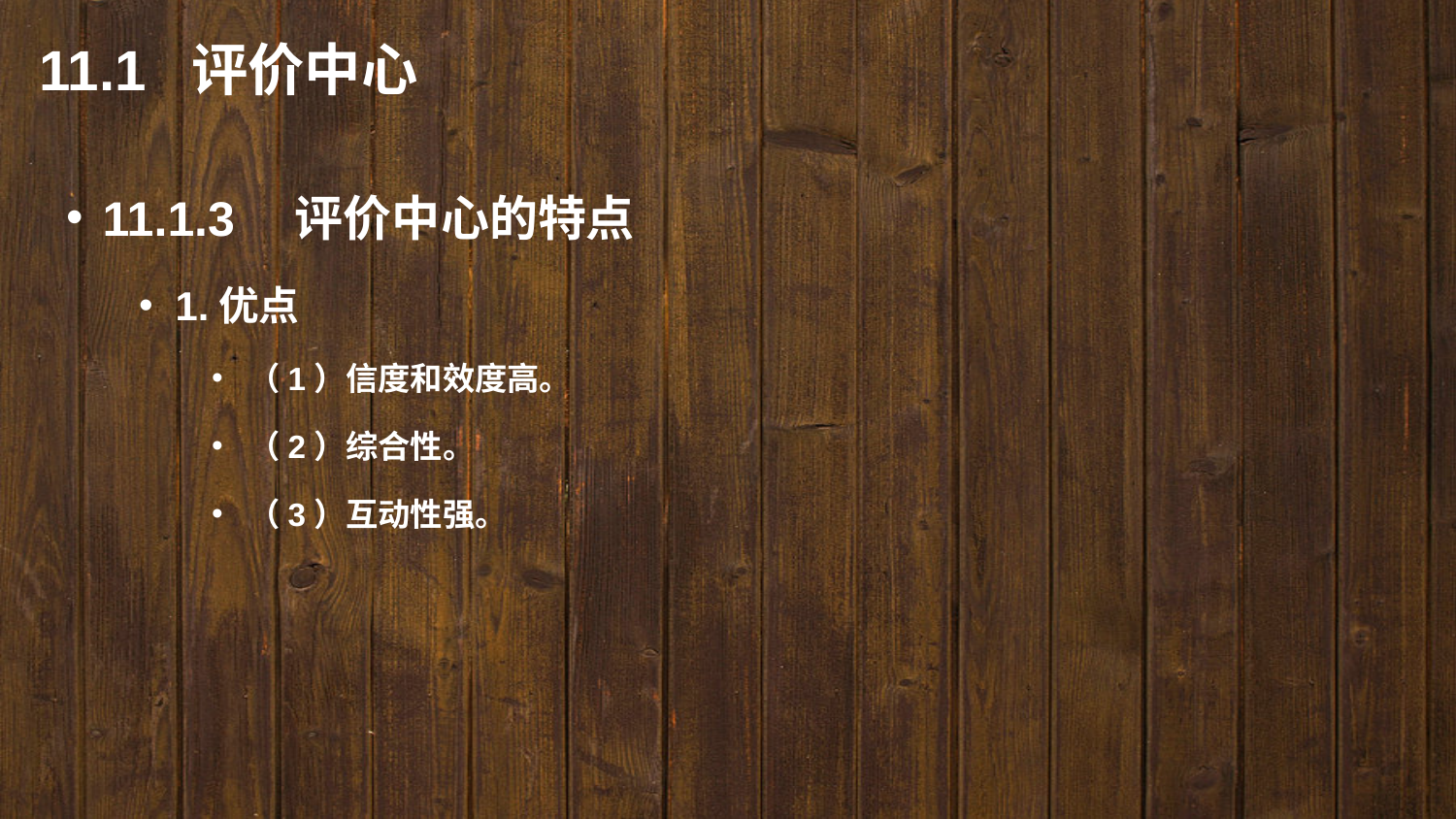

11.1  评价中心
11.1.3　评价中心的特点
1.优点
（1）信度和效度高。
（2）综合性。
（3）互动性强。